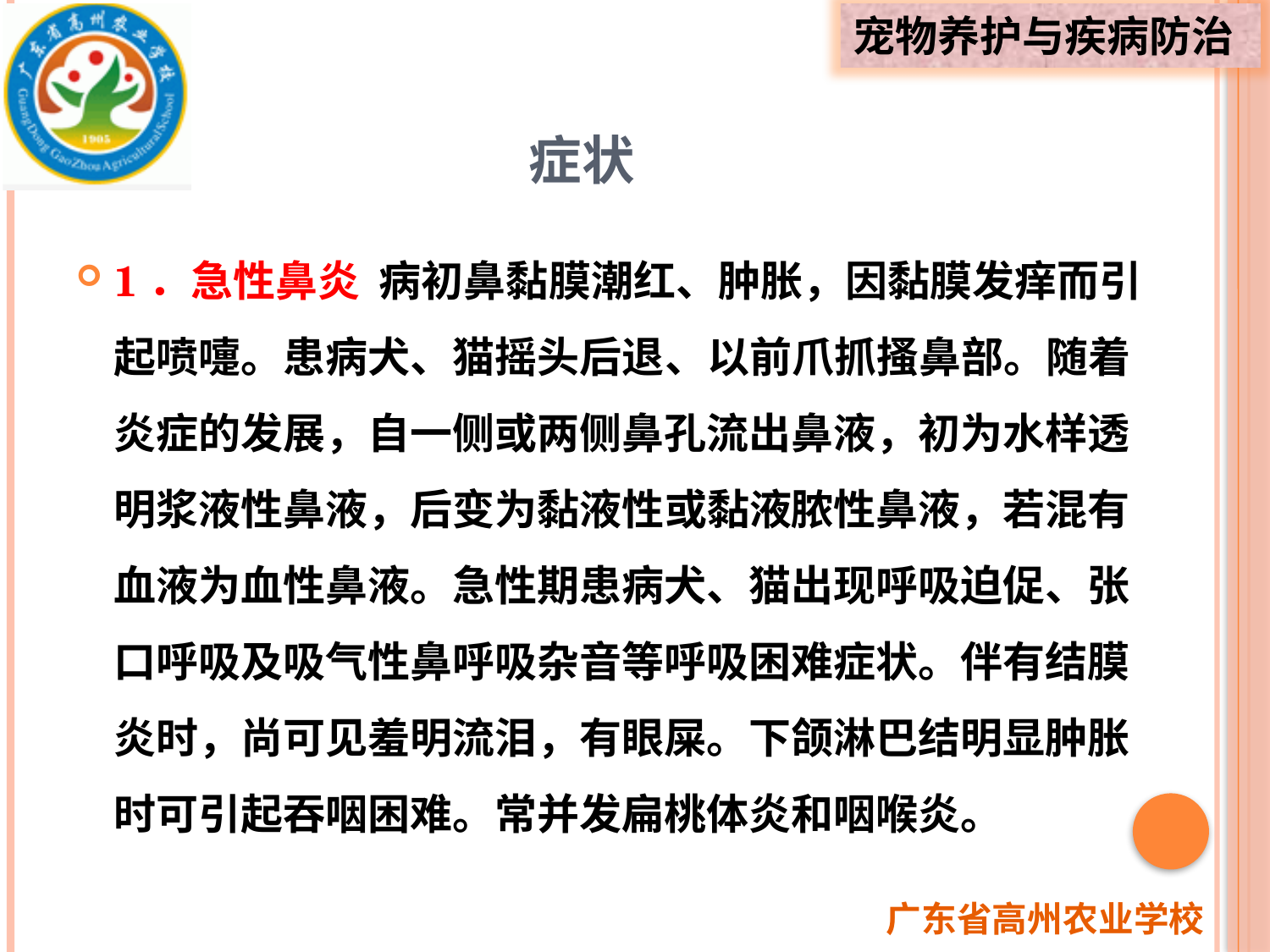

# 症状
1．急性鼻炎  病初鼻黏膜潮红、肿胀，因黏膜发痒而引起喷嚏。患病犬、猫摇头后退、以前爪抓搔鼻部。随着炎症的发展，自一侧或两侧鼻孔流出鼻液，初为水样透明浆液性鼻液，后变为黏液性或黏液脓性鼻液，若混有血液为血性鼻液。急性期患病犬、猫出现呼吸迫促、张口呼吸及吸气性鼻呼吸杂音等呼吸困难症状。伴有结膜炎时，尚可见羞明流泪，有眼屎。下颌淋巴结明显肿胀时可引起吞咽困难。常并发扁桃体炎和咽喉炎。